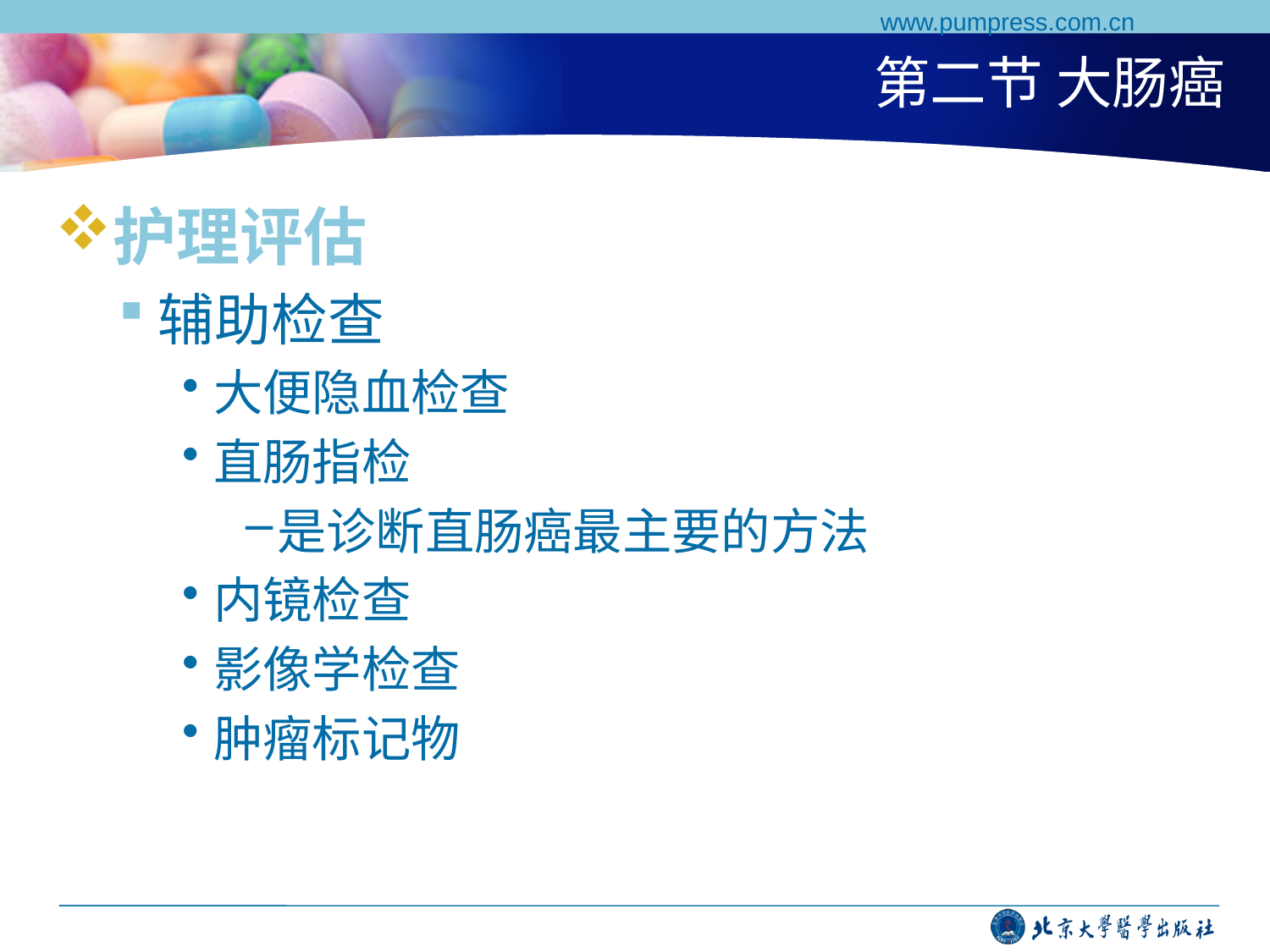

www.pumpress.com.cn
# 第二节 大肠癌
护理评估
辅助检查
大便隐血检查
直肠指检
是诊断直肠癌最主要的方法
内镜检查
影像学检查
肿瘤标记物